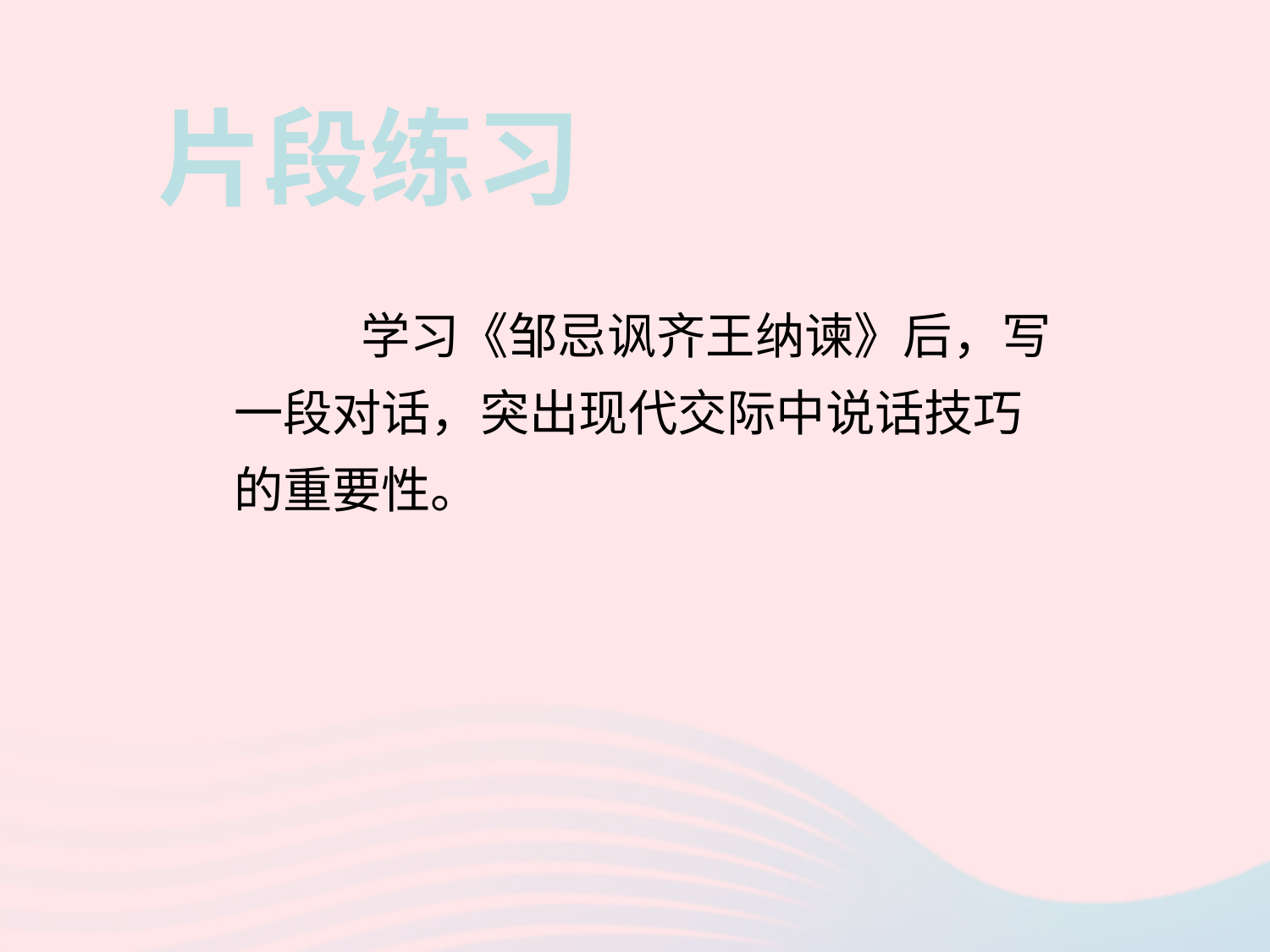

片段练习
	学习《邹忌讽齐王纳谏》后，写一段对话，突出现代交际中说话技巧的重要性。